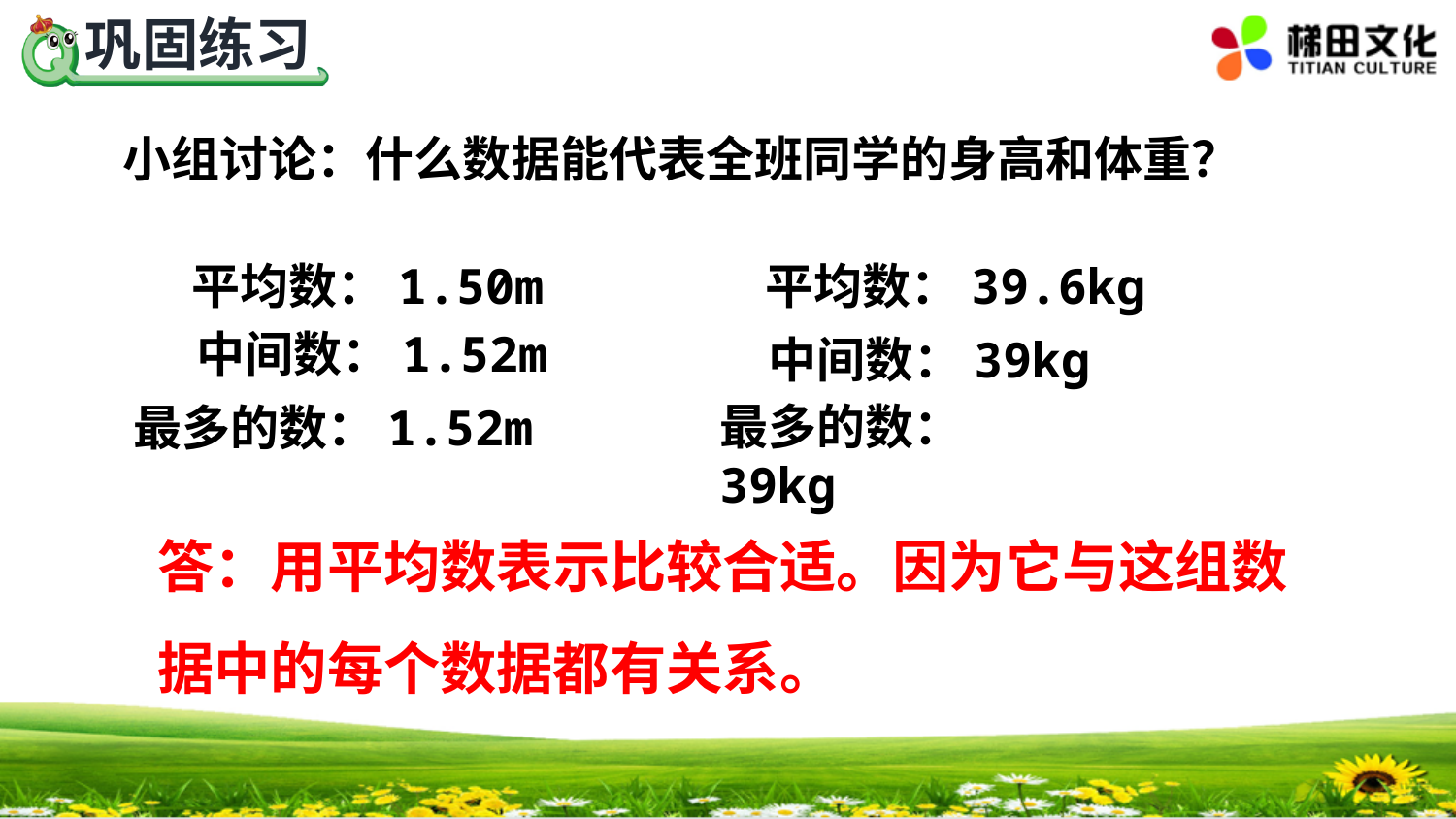

小组讨论：什么数据能代表全班同学的身高和体重？
平均数：1.50m
平均数：39.6kg

中间数：1.52m
中间数：39kg
最多的数：39kg
  最多的数：1.52m
答：用平均数表示比较合适。因为它与这组数据中的每个数据都有关系。